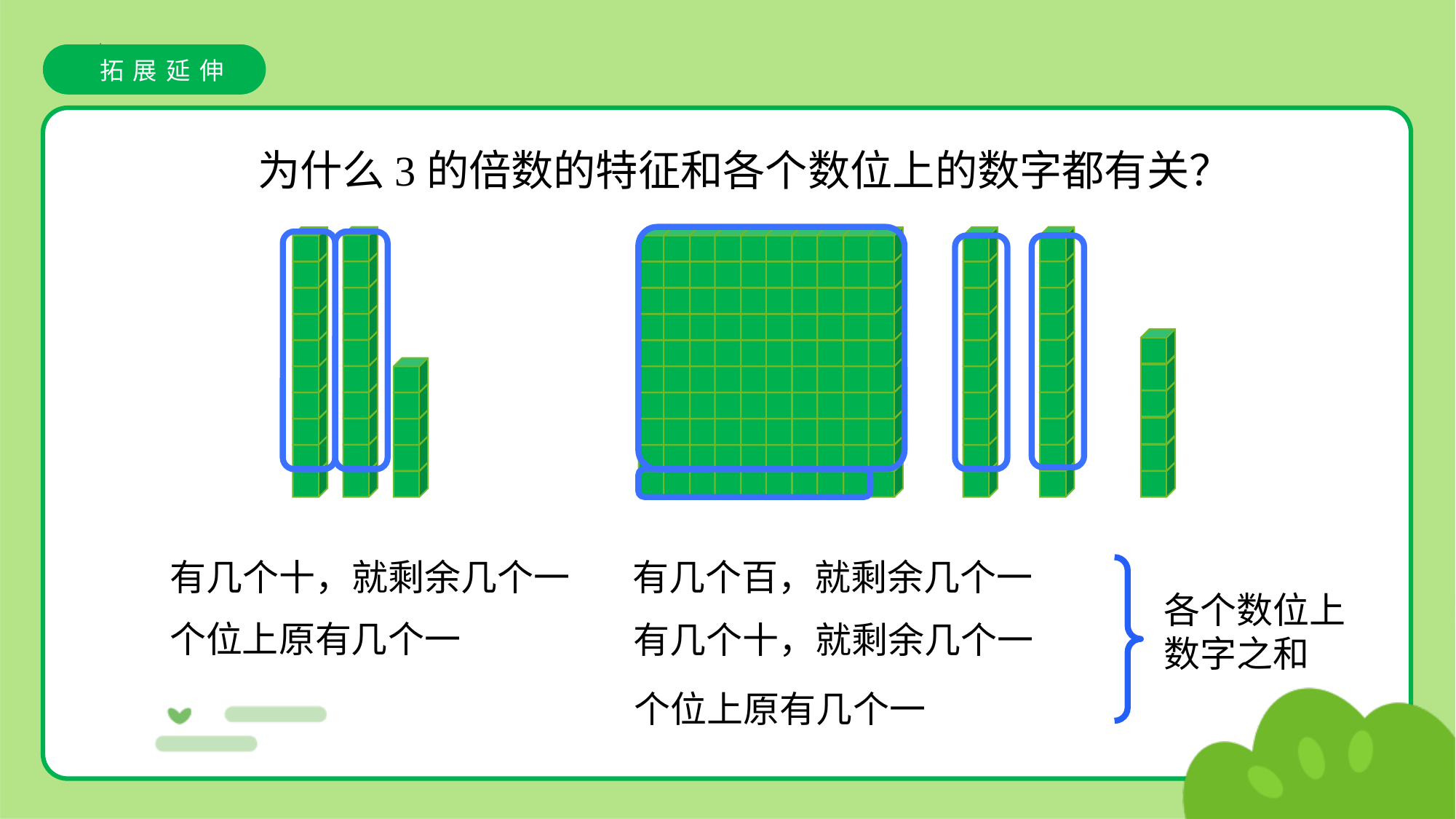

拓展延伸
为什么3的倍数的特征和各个数位上的数字都有关？

有几个十，就剩余几个一
有几个百，就剩余几个一

各个数位上数字之和
个位上原有几个一
有几个十，就剩余几个一
个位上原有几个一